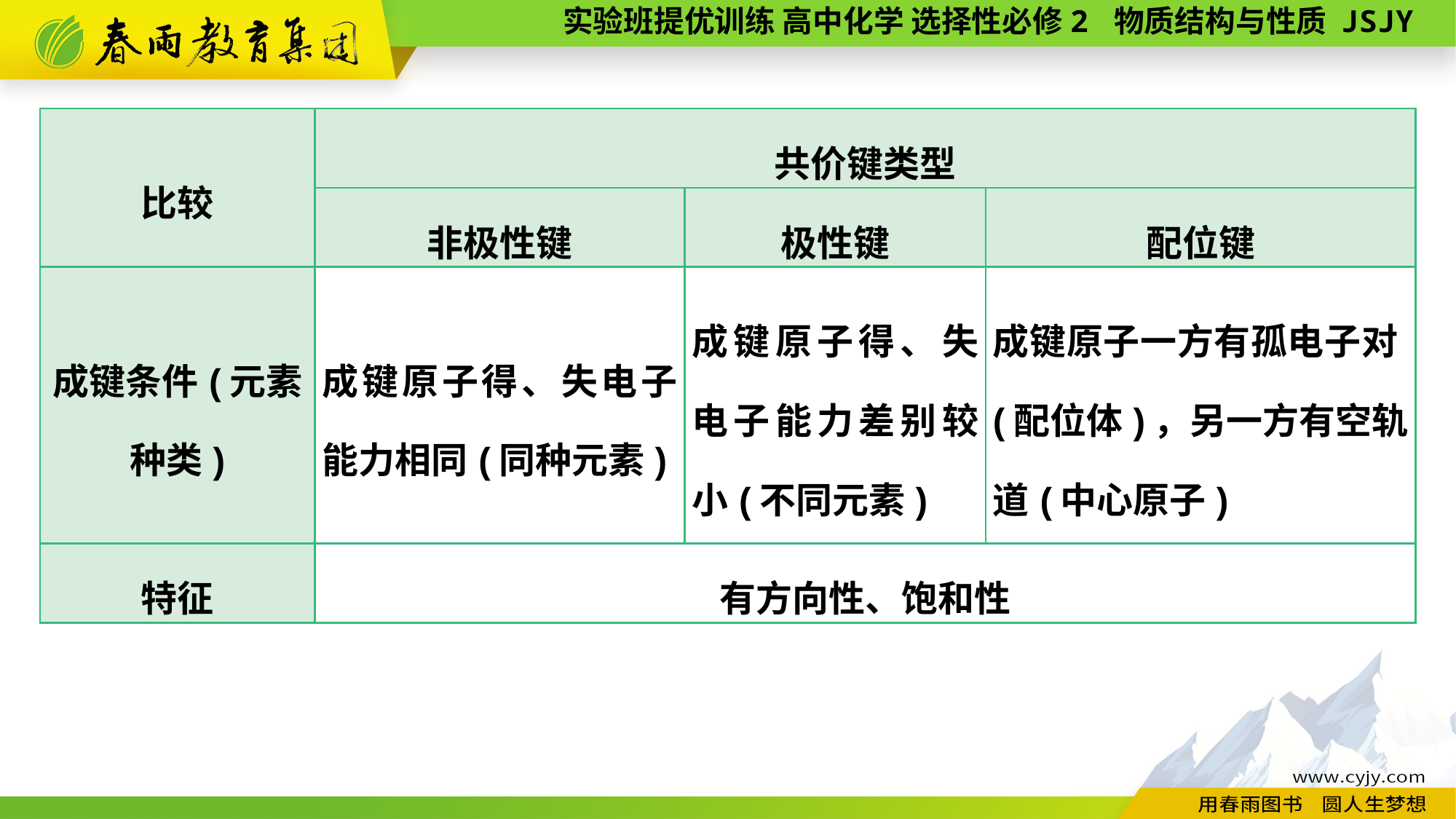

| 比较 | 共价键类型 |  |  |
| --- | --- | --- | --- |
|  | 非极性键 | 极性键 | 配位键 |
| 成键条件(元素种类) | 成键原子得、失电子能力相同(同种元素) | 成键原子得、失电子能力差别较小(不同元素) | 成键原子一方有孤电子对(配位体)，另一方有空轨道(中心原子) |
| 特征 | 有方向性、饱和性 |  |  |